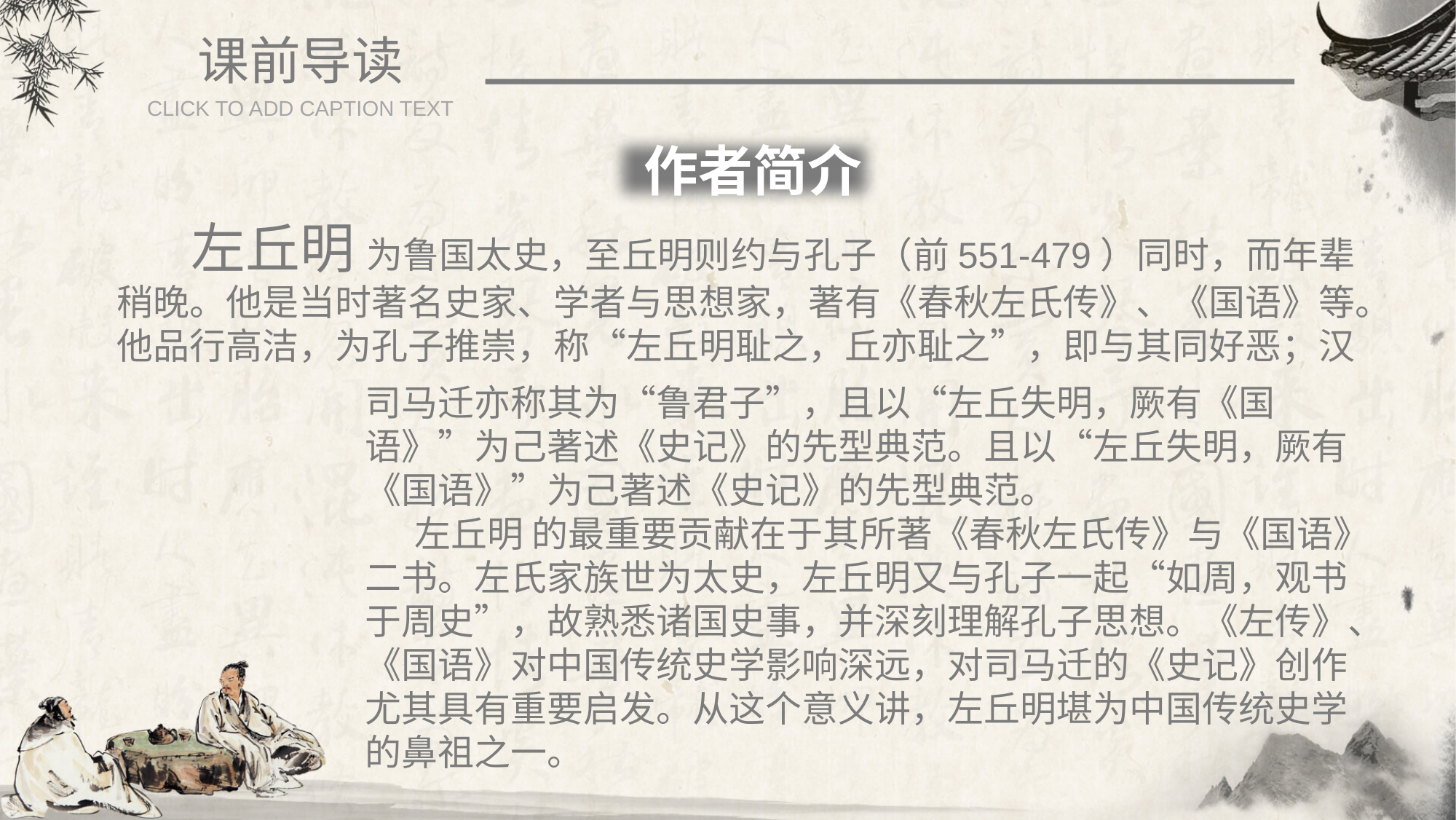

课前导读

CLICK TO ADD CAPTION TEXT
 作者简介
     左丘明 为鲁国太史，至丘明则约与孔子（前551-479）同时，而年辈稍晚。他是当时著名史家、学者与思想家，著有《春秋左氏传》、《国语》等。他品行高洁，为孔子推崇，称“左丘明耻之，丘亦耻之”，即与其同好恶；汉
司马迁亦称其为“鲁君子”，且以“左丘失明，厥有《国语》”为己著述《史记》的先型典范。且以“左丘失明，厥有《国语》”为己著述《史记》的先型典范。
     左丘明 的最重要贡献在于其所著《春秋左氏传》与《国语》二书。左氏家族世为太史，左丘明又与孔子一起“如周，观书于周史”，故熟悉诸国史事，并深刻理解孔子思想。《左传》、《国语》对中国传统史学影响深远，对司马迁的《史记》创作尤其具有重要启发。从这个意义讲，左丘明堪为中国传统史学的鼻祖之一。